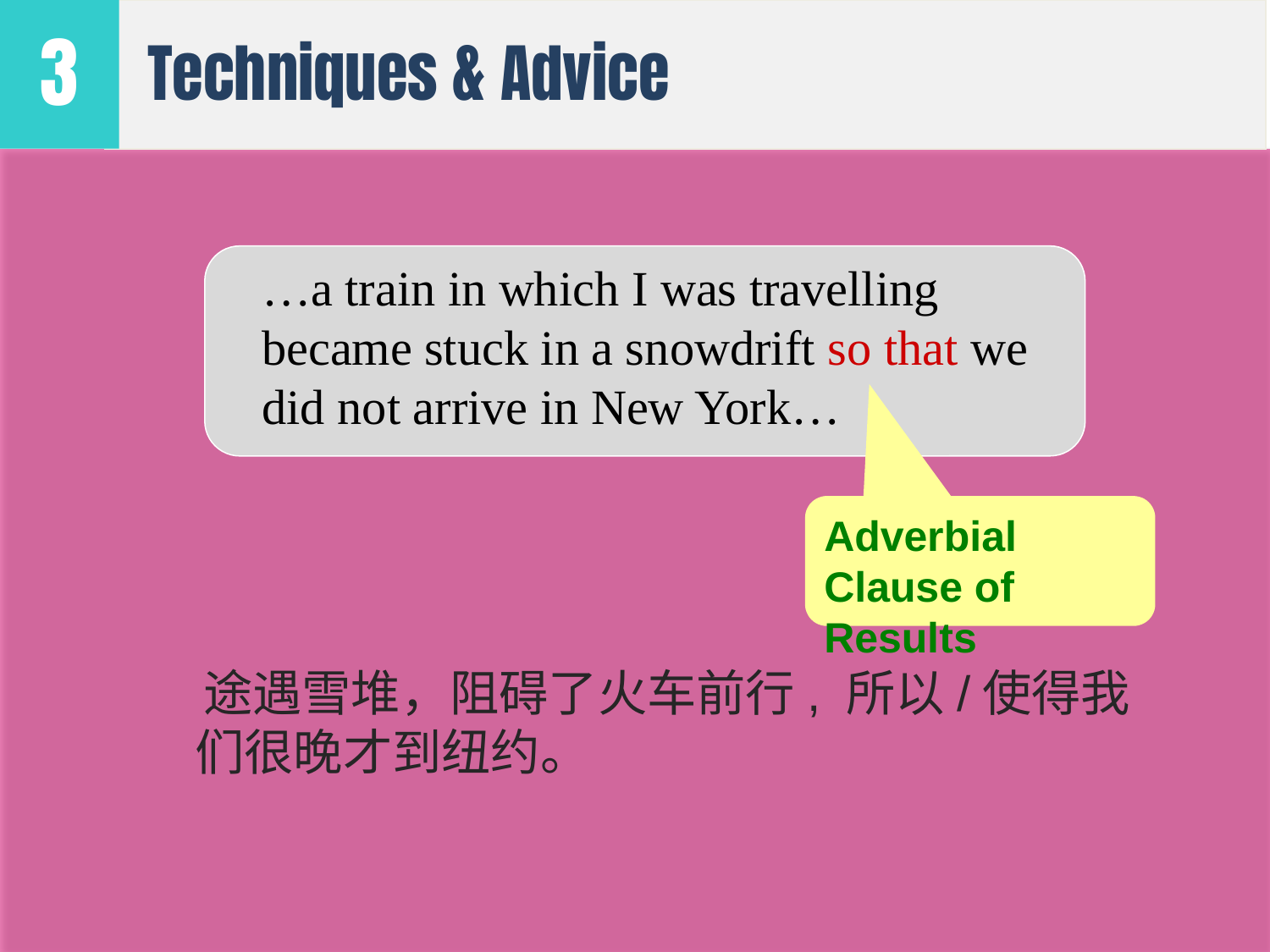

3

# Techniques & Advice

…a train in which I was travelling became stuck in a snowdrift so that we did not arrive in New York…

Adverbial Clause of Results

    途遇雪堆，阻碍了火车前行, 所以/使得我们很晚才到纽约。